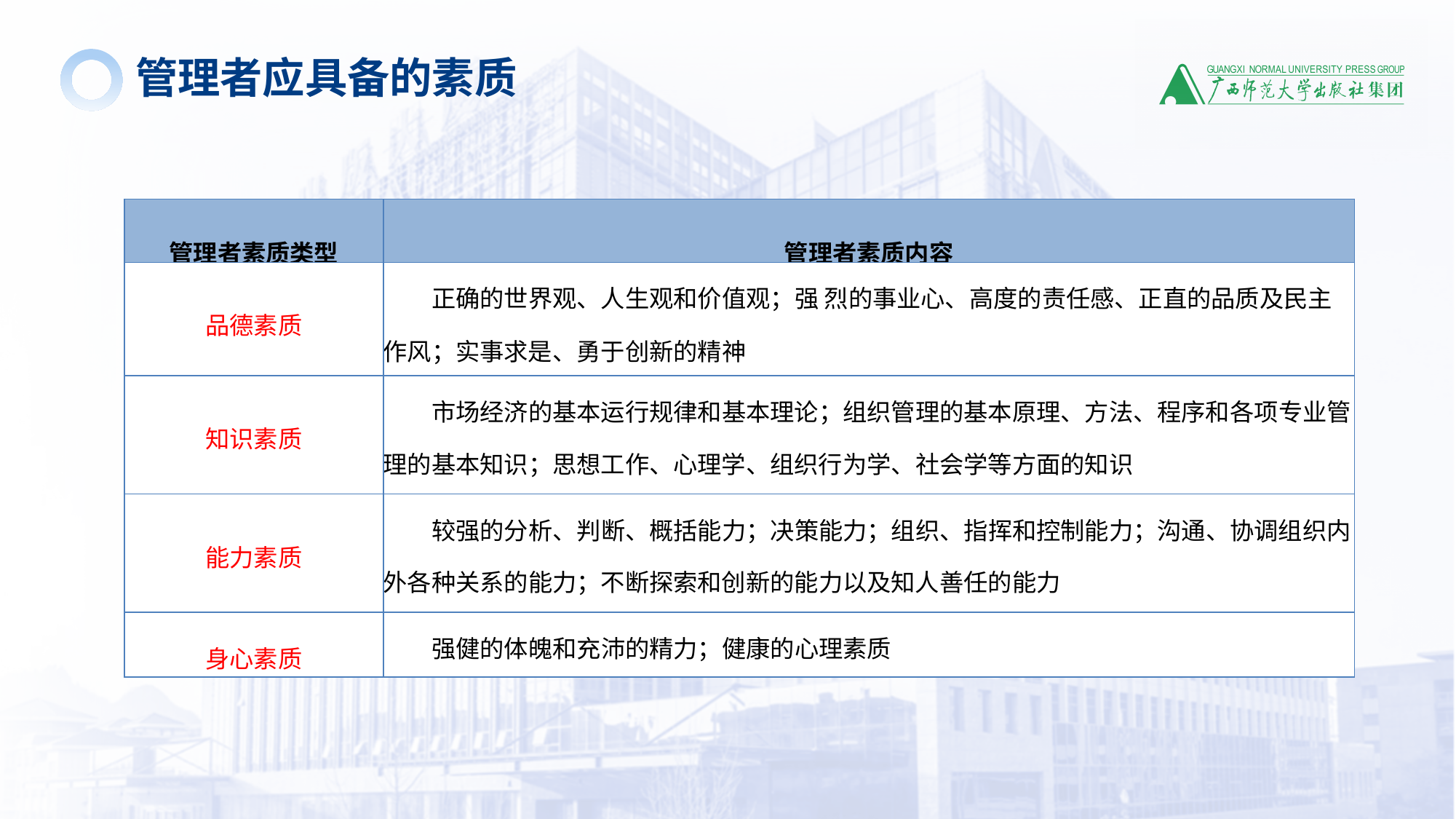

管理者应具备的素质

| 管理者素质类型 | 管理者素质内容 |
| --- | --- |
| 品德素质 | 正确的世界观、人生观和价值观；强 烈的事业心、高度的责任感、正直的品质及民主作风；实事求是、勇于创新的精神 |
| 知识素质 | 市场经济的基本运行规律和基本理论；组织管理的基本原理、方法、程序和各项专业管理的基本知识；思想工作、心理学、组织行为学、社会学等方面的知识 |
| 能力素质 | 较强的分析、判断、概括能力；决策能力；组织、指挥和控制能力；沟通、协调组织内外各种关系的能力；不断探索和创新的能力以及知人善任的能力 |
| 身心素质 | 强健的体魄和充沛的精力；健康的心理素质 |